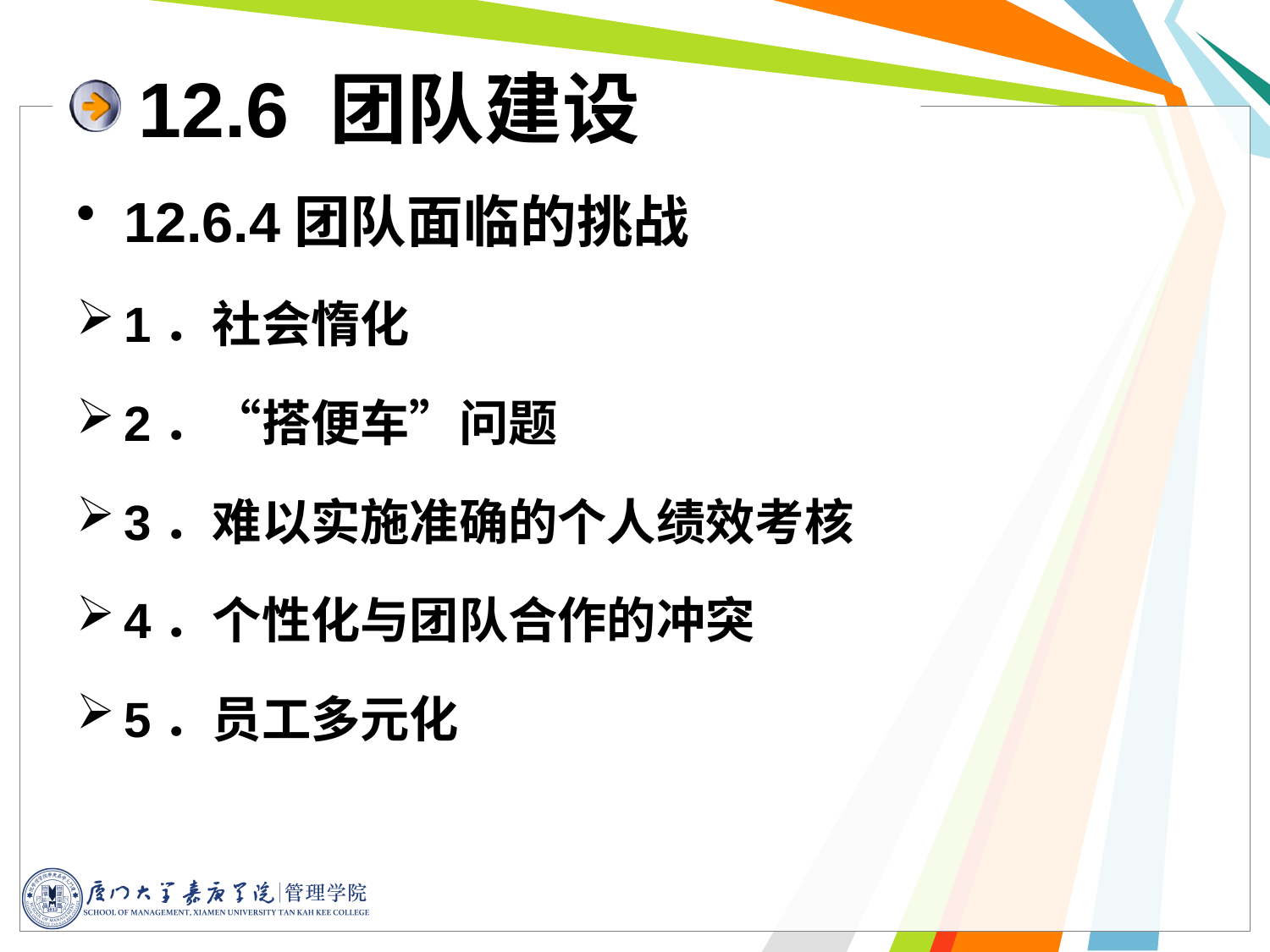

12.6 团队建设
12.6.4团队面临的挑战
1．社会惰化
2．“搭便车”问题
3．难以实施准确的个人绩效考核
4．个性化与团队合作的冲突
5．员工多元化